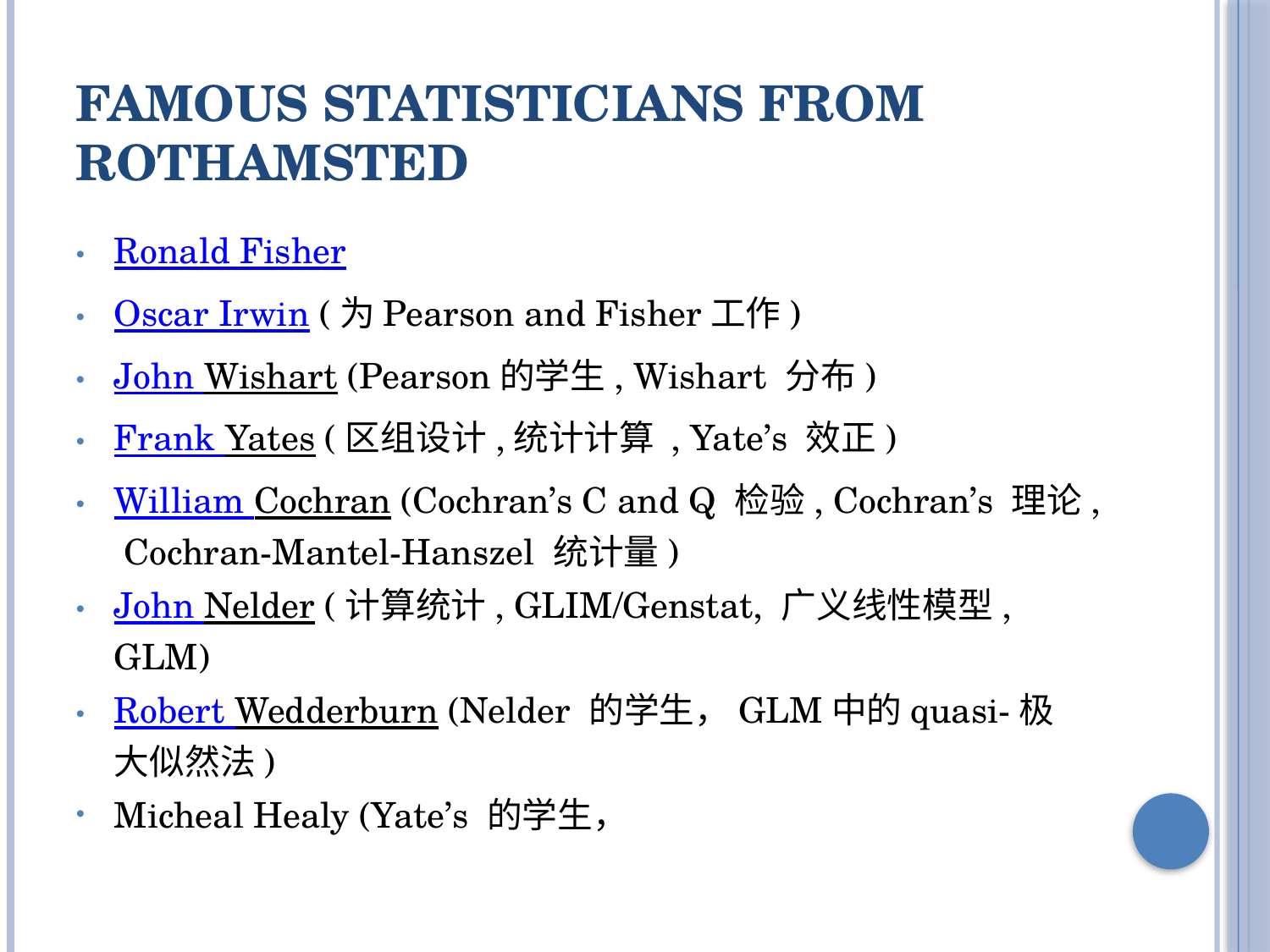

# Famous Statisticians from Rothamsted
Ronald Fisher
Oscar Irwin (为Pearson and Fisher工作)
John Wishart (Pearson的学生, Wishart 分布)
Frank Yates (区组设计,统计计算 , Yate’s 效正)
William Cochran (Cochran’s C and Q 检验, Cochran’s 理论, Cochran-Mantel-Hanszel 统计量)
John Nelder (计算统计, GLIM/Genstat, 广义线性模型, GLM)
Robert Wedderburn (Nelder 的学生，GLM中的quasi-极大似然法)
Micheal Healy (Yate’s 的学生，